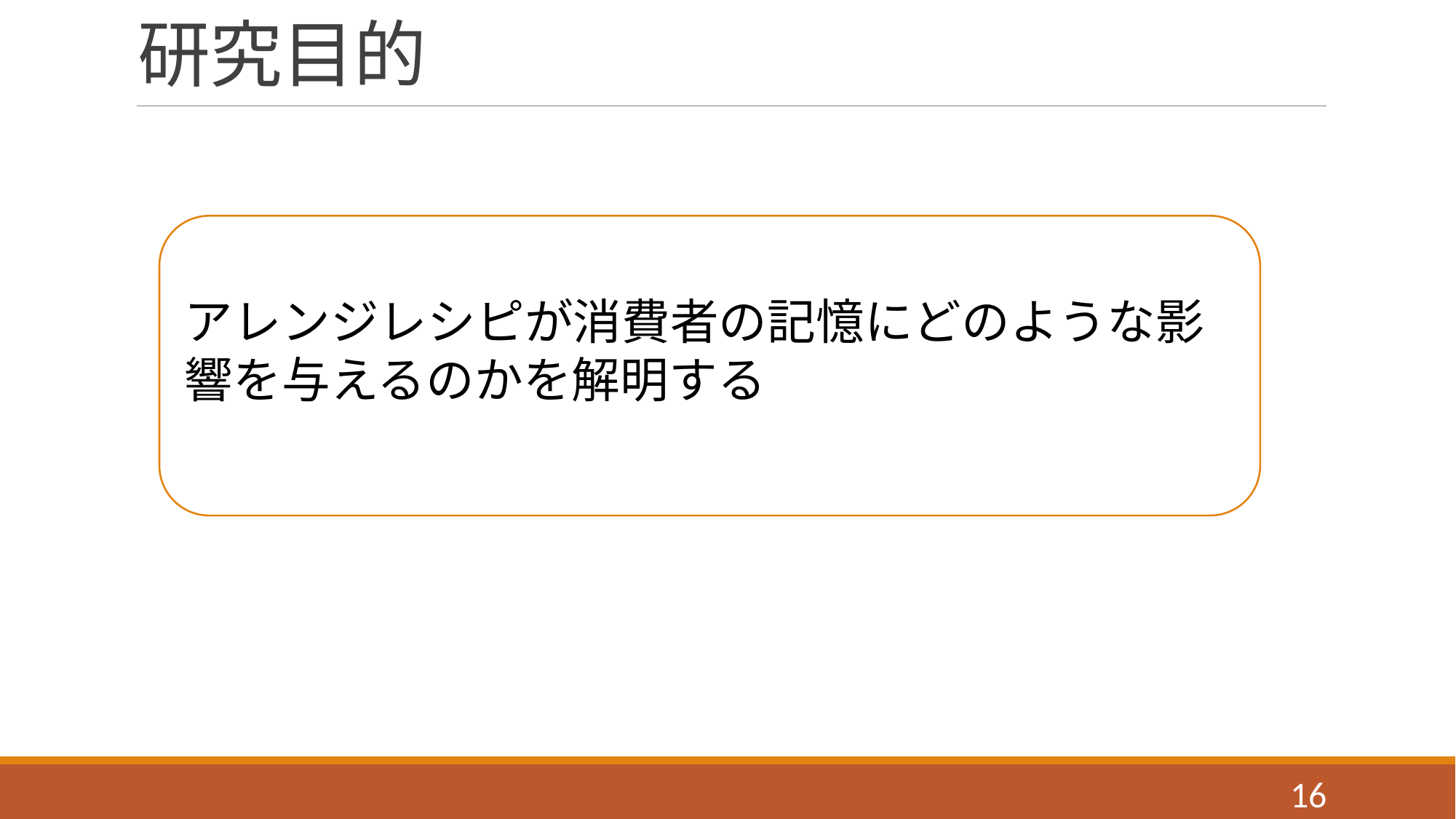

# 研究目的

アレンジレシピが消費者の記憶にどのような影響を与えるのかを解明する

16